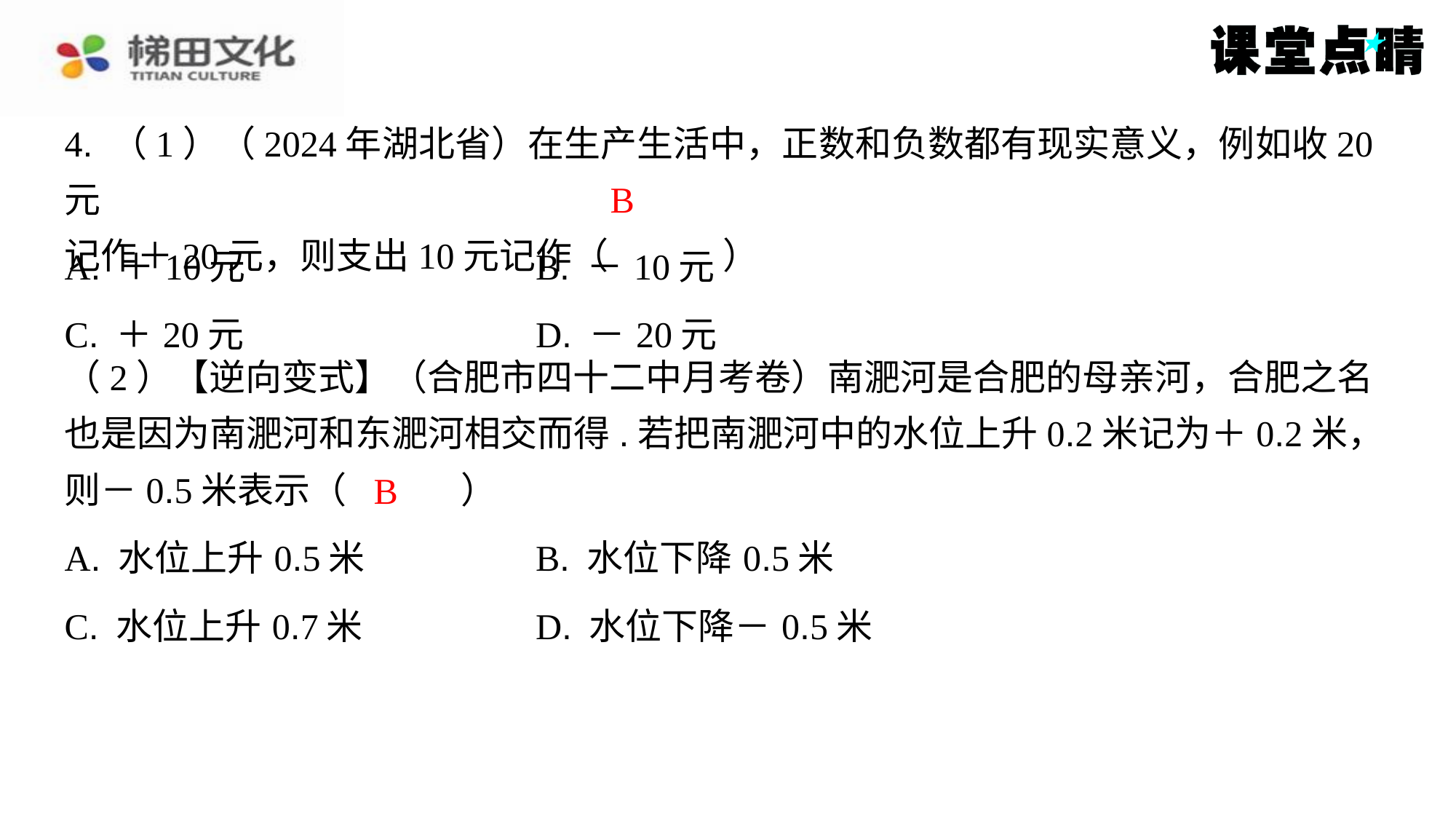

4. （1）（2024年湖北省）在生产生活中，正数和负数都有现实意义，例如收20元
记作＋20元，则支出10元记作（　B　）
B
| A. ＋10元 | B. －10元 |
| --- | --- |
| C. ＋20元 | D. －20元 |
（2）【逆向变式】（合肥市四十二中月考卷）南淝河是合肥的母亲河，合肥之名
也是因为南淝河和东淝河相交而得.若把南淝河中的水位上升0.2米记为＋0.2米，
则－0.5米表示（　B　）
B
| A. 水位上升0.5米 | B. 水位下降0.5米 |
| --- | --- |
| C. 水位上升0.7米 | D. 水位下降－0.5米 |